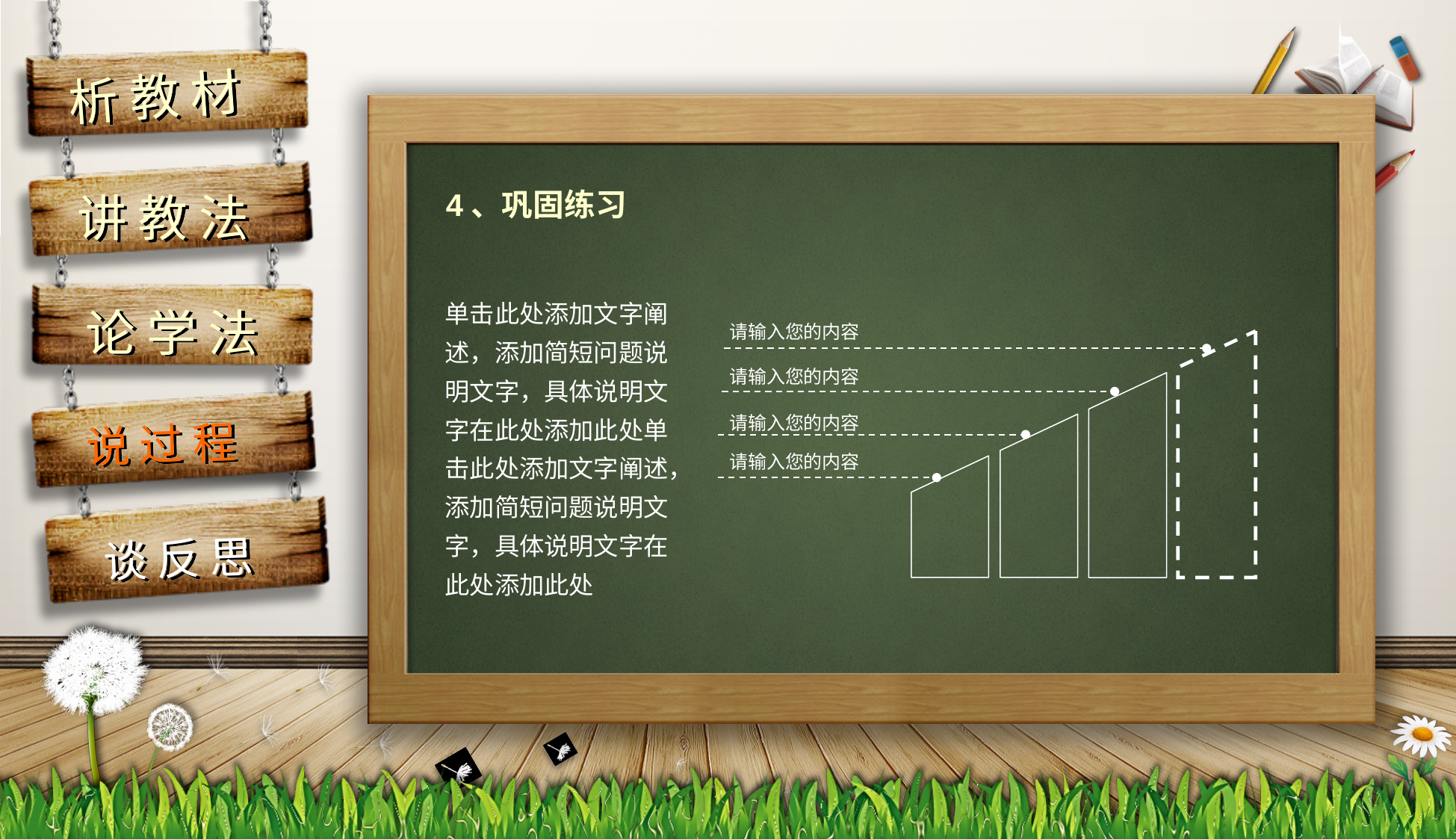

4、巩固练习
单击此处添加文字阐述，添加简短问题说明文字，具体说明文字在此处添加此处单击此处添加文字阐述，添加简短问题说明文字，具体说明文字在此处添加此处
请输入您的内容

请输入您的内容

请输入您的内容

请输入您的内容